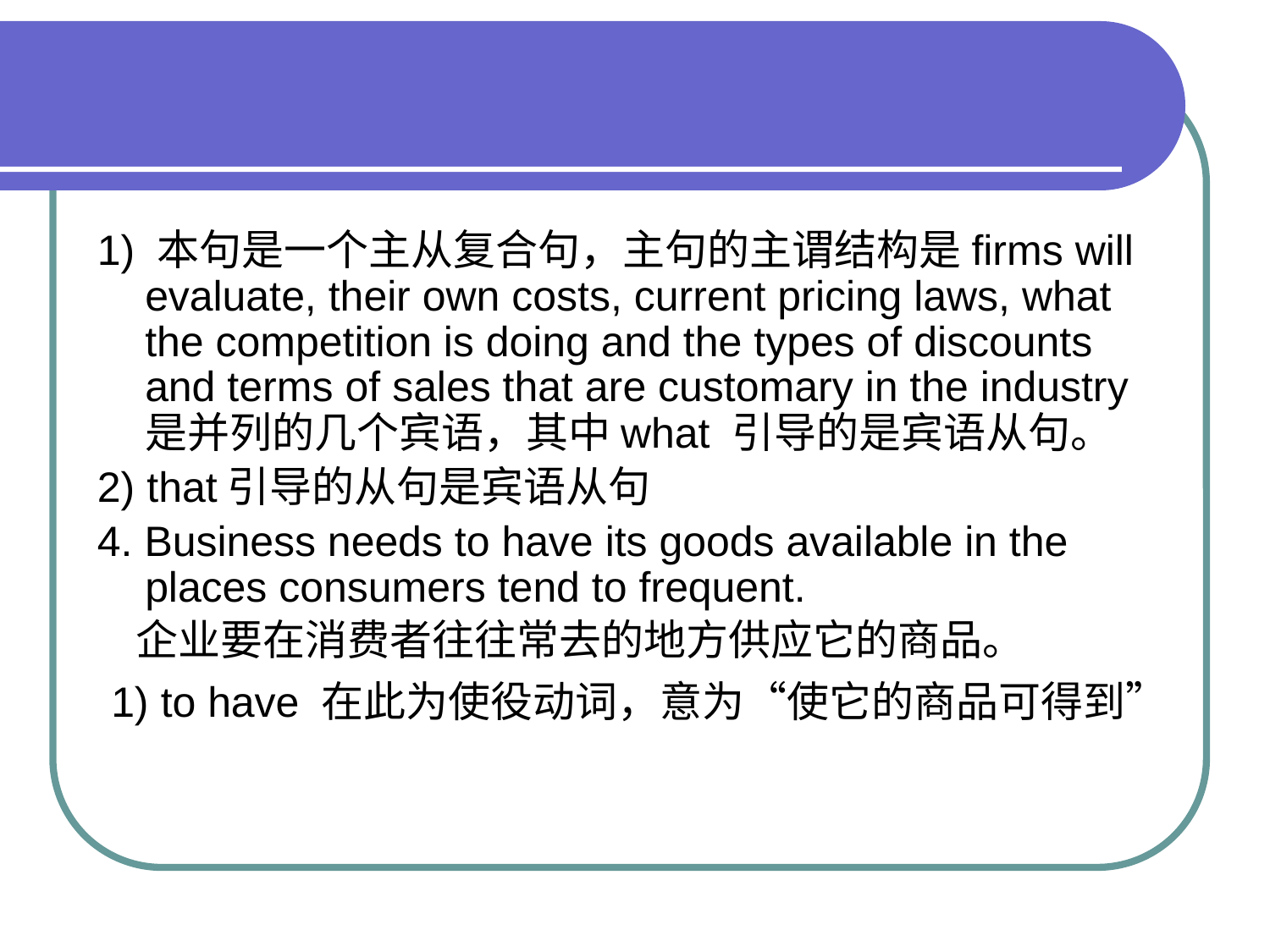

#
1) 本句是一个主从复合句，主句的主谓结构是firms will evaluate, their own costs, current pricing laws, what the competition is doing and the types of discounts and terms of sales that are customary in the industry 是并列的几个宾语，其中what 引导的是宾语从句。
2) that引导的从句是宾语从句
4. Business needs to have its goods available in the places consumers tend to frequent.
   企业要在消费者往往常去的地方供应它的商品。
 1) to have 在此为使役动词，意为“使它的商品可得到”